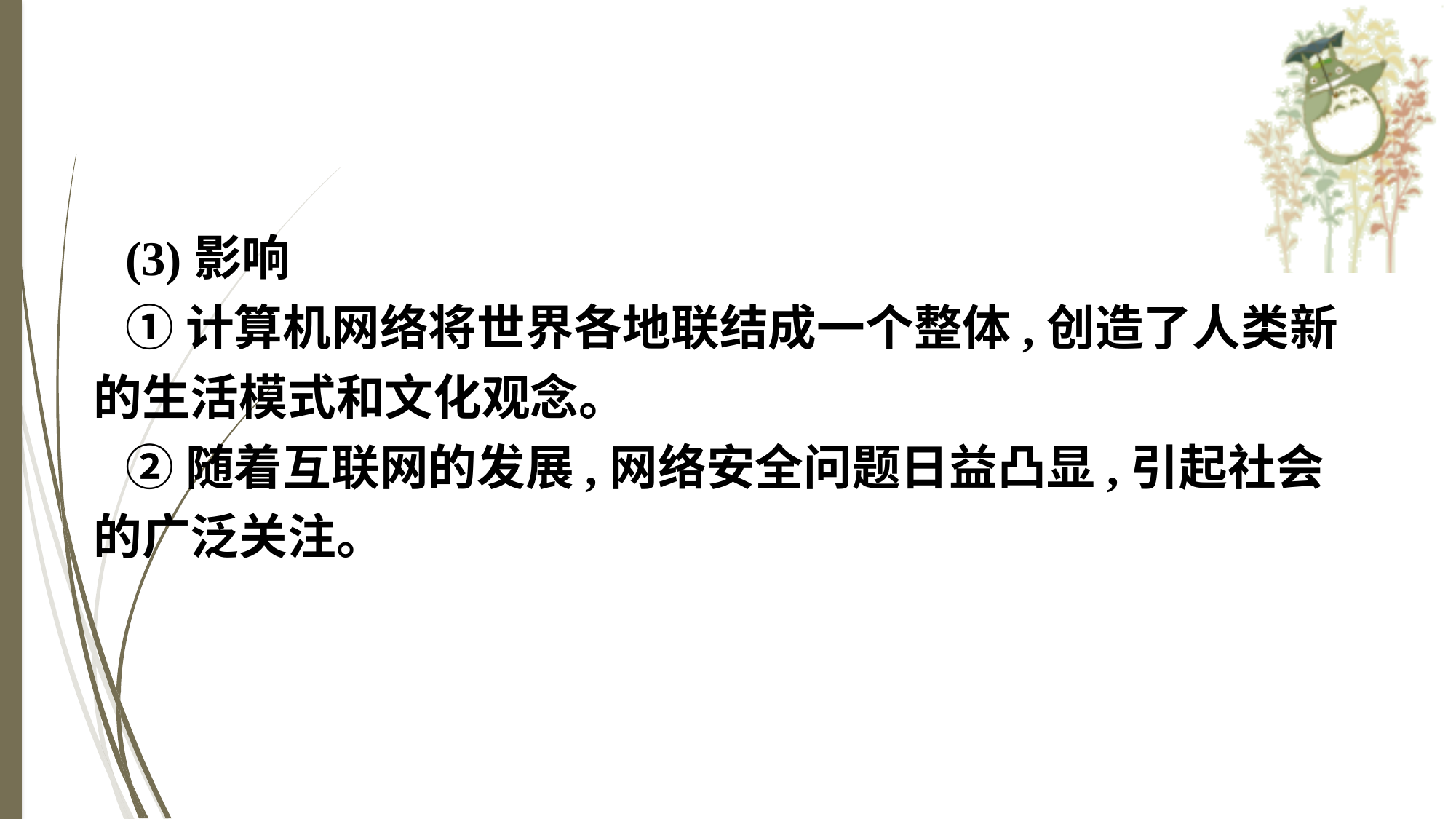

(3)影响
①计算机网络将世界各地联结成一个整体,创造了人类新的生活模式和文化观念。
②随着互联网的发展,网络安全问题日益凸显,引起社会的广泛关注。